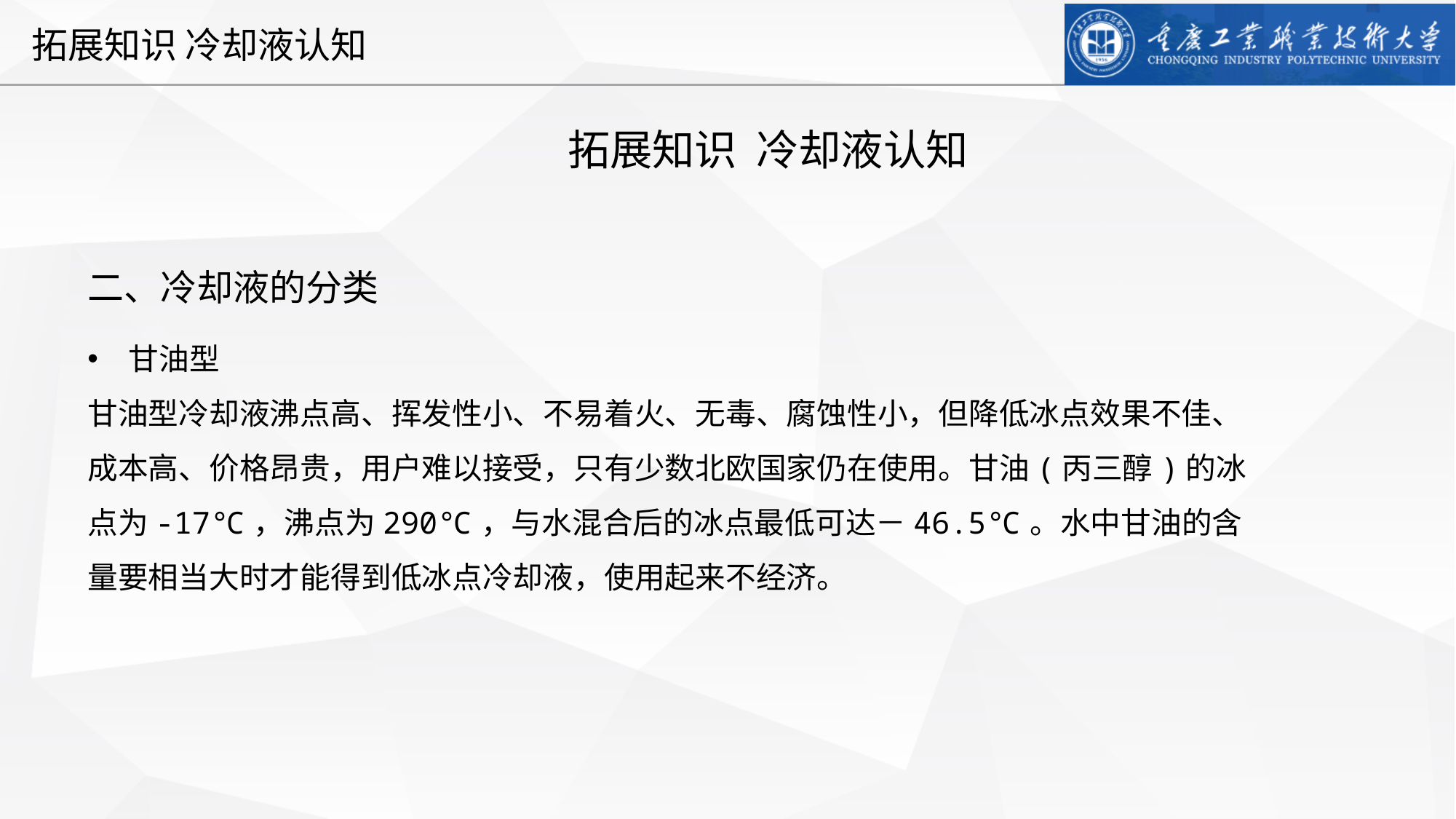

拓展知识  冷却液认知
二、冷却液的分类
甘油型
甘油型冷却液沸点高、挥发性小、不易着火、无毒、腐蚀性小，但降低冰点效果不佳、成本高、价格昂贵，用户难以接受，只有少数北欧国家仍在使用。甘油(丙三醇)的冰点为-17℃，沸点为290℃，与水混合后的冰点最低可达－46.5℃。水中甘油的含量要相当大时才能得到低冰点冷却液，使用起来不经济。